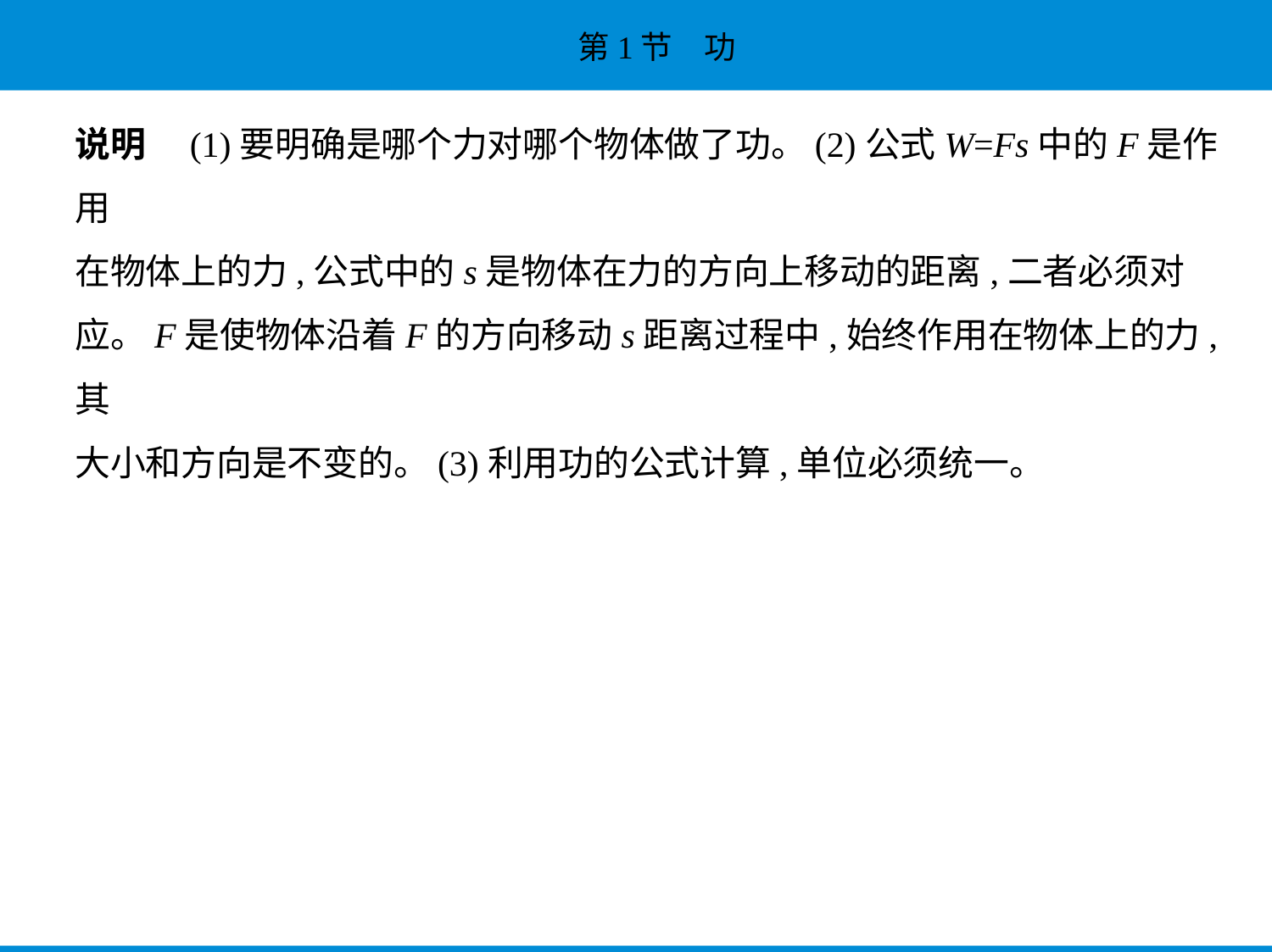

说明　(1)要明确是哪个力对哪个物体做了功。(2)公式W=Fs中的F是作用
在物体上的力,公式中的s是物体在力的方向上移动的距离,二者必须对
应。F是使物体沿着F的方向移动s距离过程中,始终作用在物体上的力,其
大小和方向是不变的。(3)利用功的公式计算,单位必须统一。